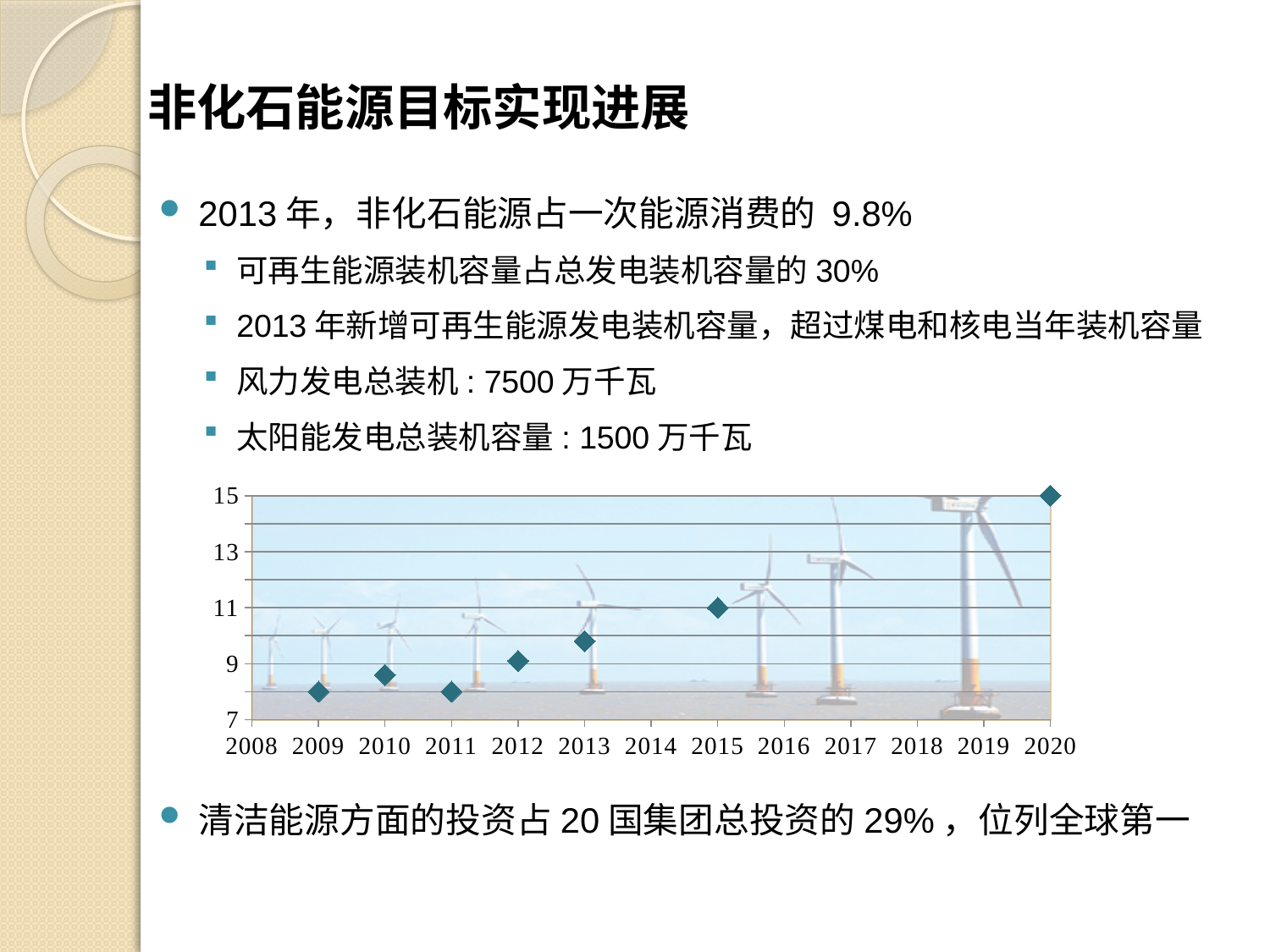

# 非化石能源目标实现进展
2013年，非化石能源占一次能源消费的 9.8%
可再生能源装机容量占总发电装机容量的30%
2013年新增可再生能源发电装机容量，超过煤电和核电当年装机容量
风力发电总装机: 7500万千瓦
太阳能发电总装机容量: 1500万千瓦

清洁能源方面的投资占20国集团总投资的29%，位列全球第一

### Chart

| Category |  |
|---|---|